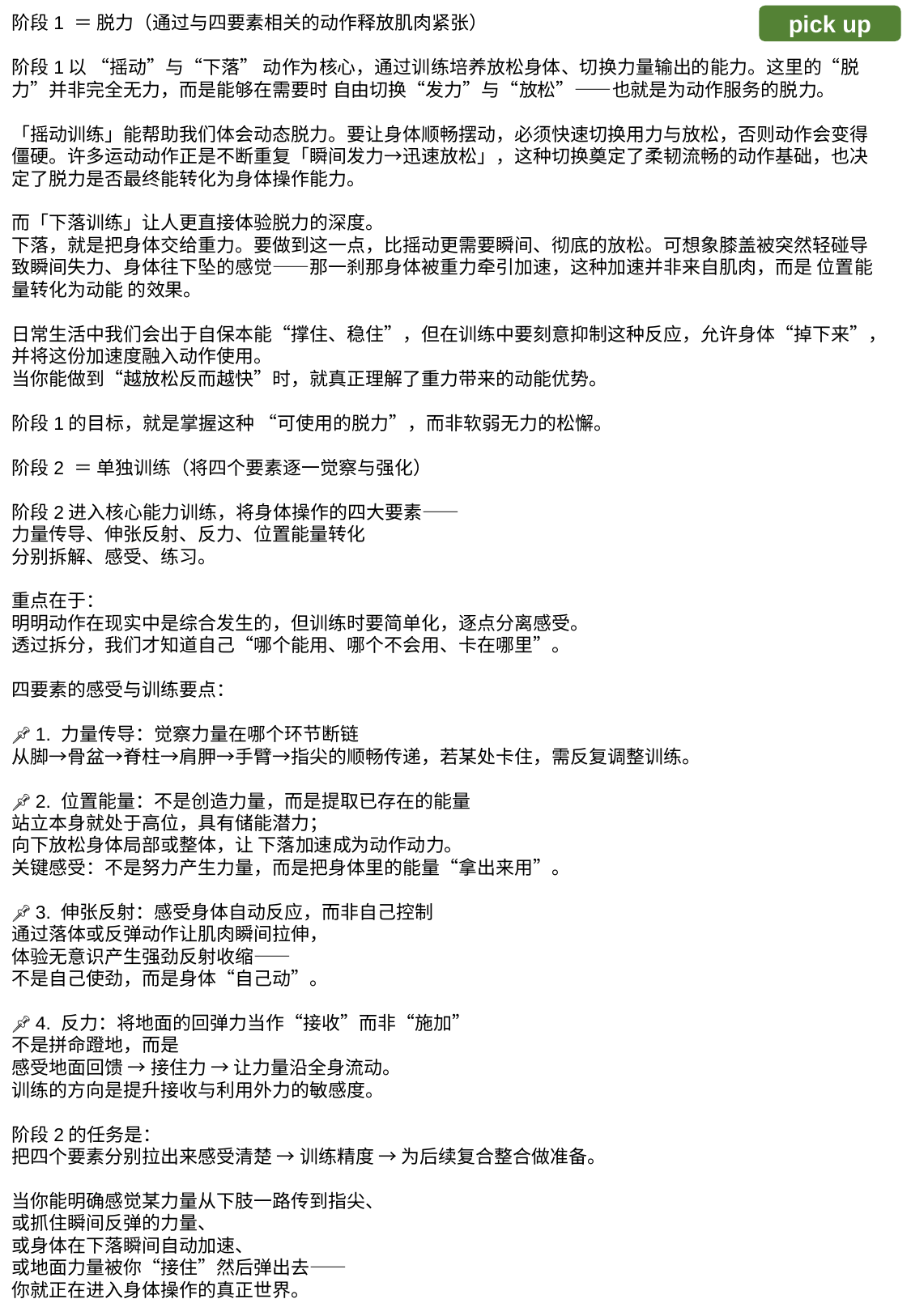

阶段1 ＝ 脱力（通过与四要素相关的动作释放肌肉紧张）

阶段1以 “摇动”与“下落” 动作为核心，通过训练培养放松身体、切换力量输出的能力。这里的“脱力”并非完全无力，而是能够在需要时 自由切换“发力”与“放松”——也就是为动作服务的脱力。

「摇动训练」能帮助我们体会动态脱力。要让身体顺畅摆动，必须快速切换用力与放松，否则动作会变得僵硬。许多运动动作正是不断重复「瞬间发力→迅速放松」，这种切换奠定了柔韧流畅的动作基础，也决定了脱力是否最终能转化为身体操作能力。

而「下落训练」让人更直接体验脱力的深度。
下落，就是把身体交给重力。要做到这一点，比摇动更需要瞬间、彻底的放松。可想象膝盖被突然轻碰导致瞬间失力、身体往下坠的感觉——那一刹那身体被重力牵引加速，这种加速并非来自肌肉，而是 位置能量转化为动能 的效果。

日常生活中我们会出于自保本能“撑住、稳住”，但在训练中要刻意抑制这种反应，允许身体“掉下来”，并将这份加速度融入动作使用。
当你能做到“越放松反而越快”时，就真正理解了重力带来的动能优势。

阶段1的目标，就是掌握这种 “可使用的脱力”，而非软弱无力的松懈。

阶段2 ＝ 单独训练（将四个要素逐一觉察与强化）

阶段2进入核心能力训练，将身体操作的四大要素——
力量传导、伸张反射、反力、位置能量转化
分别拆解、感受、练习。

重点在于：
明明动作在现实中是综合发生的，但训练时要简单化，逐点分离感受。
透过拆分，我们才知道自己“哪个能用、哪个不会用、卡在哪里”。

四要素的感受与训练要点：

📌 1. 力量传导：觉察力量在哪个环节断链
从脚→骨盆→脊柱→肩胛→手臂→指尖的顺畅传递，若某处卡住，需反复调整训练。

📌 2. 位置能量：不是创造力量，而是提取已存在的能量
站立本身就处于高位，具有储能潜力；
向下放松身体局部或整体，让 下落加速成为动作动力。
关键感受：不是努力产生力量，而是把身体里的能量“拿出来用”。

📌 3. 伸张反射：感受身体自动反应，而非自己控制
通过落体或反弹动作让肌肉瞬间拉伸，
体验无意识产生强劲反射收缩——
不是自己使劲，而是身体“自己动”。

📌 4. 反力：将地面的回弹力当作“接收”而非“施加”
不是拼命蹬地，而是
感受地面回馈 → 接住力 → 让力量沿全身流动。
训练的方向是提升接收与利用外力的敏感度。

阶段2的任务是：
把四个要素分别拉出来感受清楚 → 训练精度 → 为后续复合整合做准备。

当你能明确感觉某力量从下肢一路传到指尖、
或抓住瞬间反弹的力量、
或身体在下落瞬间自动加速、
或地面力量被你“接住”然后弹出去——
你就正在进入身体操作的真正世界。
pick up